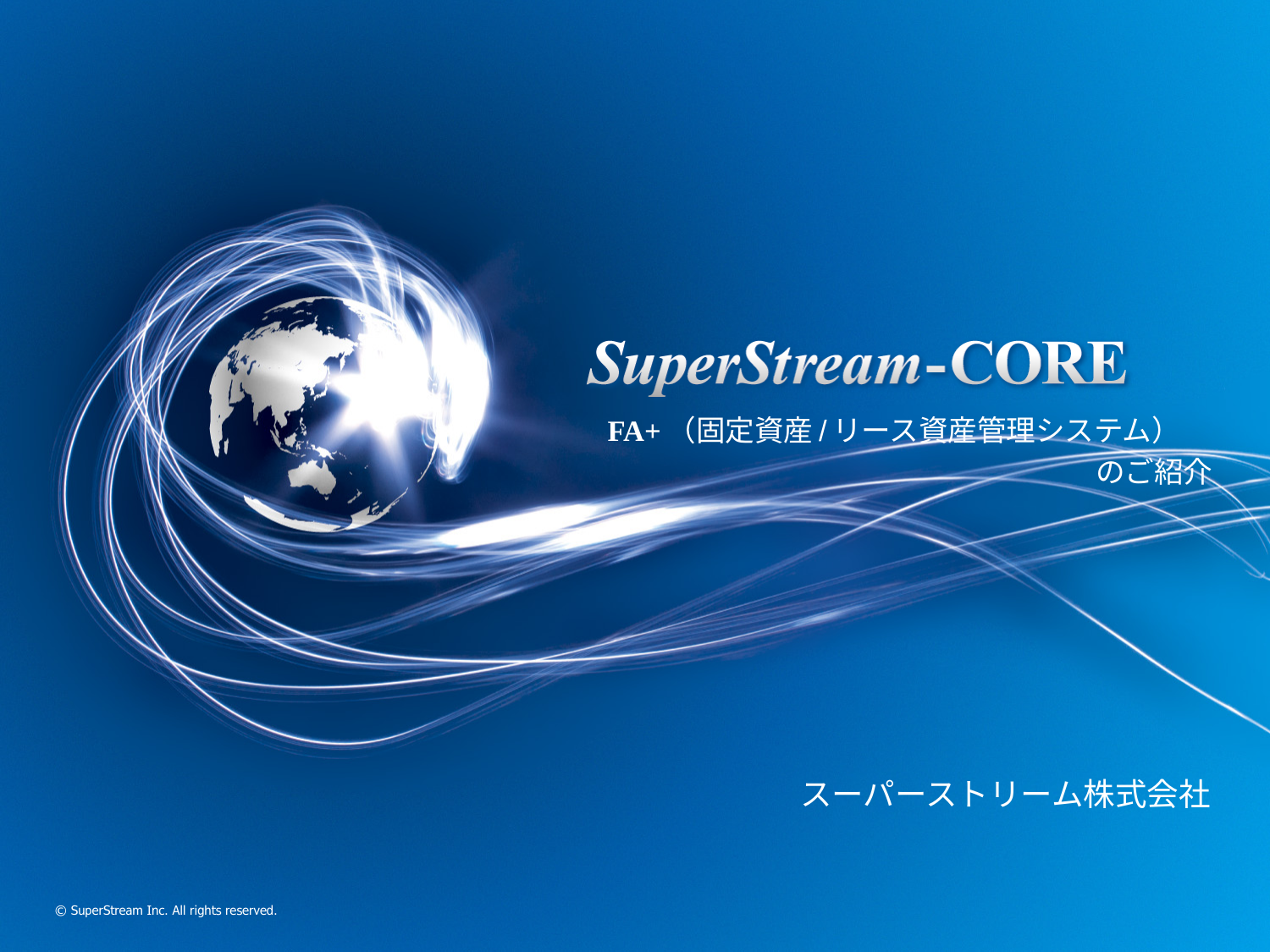

FA+（固定資産/リース資産管理システム）
のご紹介
スーパーストリーム株式会社
© SuperStream Inc. All rights reserved.